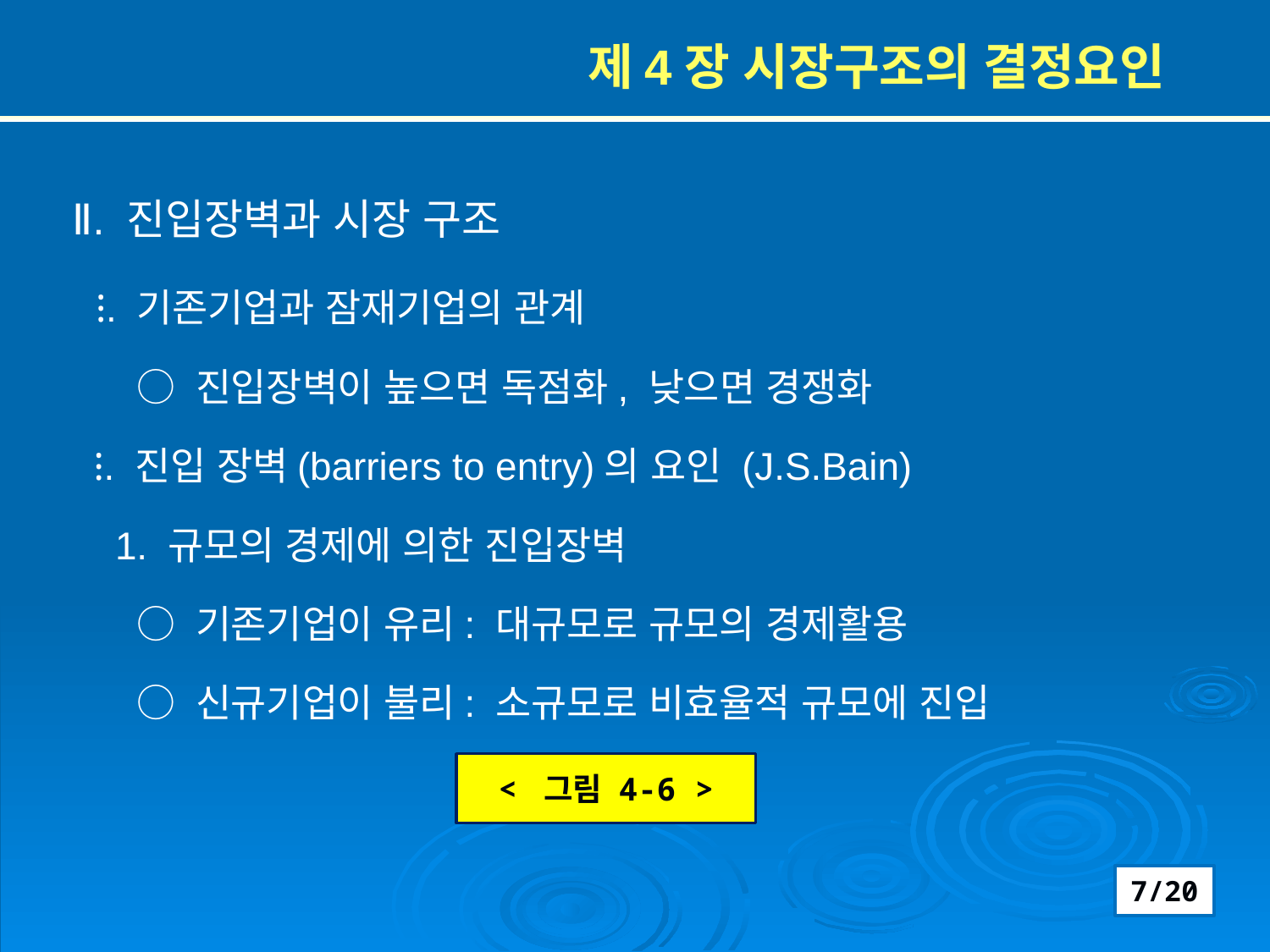

제4장 시장구조의 결정요인

Ⅱ. 진입장벽과 시장 구조
  ⁝. 기존기업과 잠재기업의 관계
      ○ 진입장벽이 높으면 독점화, 낮으면 경쟁화
  ⁝. 진입 장벽(barriers to entry)의 요인 (J.S.Bain)
    1. 규모의 경제에 의한 진입장벽
      ○ 기존기업이 유리: 대규모로 규모의 경제활용
      ○ 신규기업이 불리: 소규모로 비효율적 규모에 진입

< 그림 4-6 >
7/20